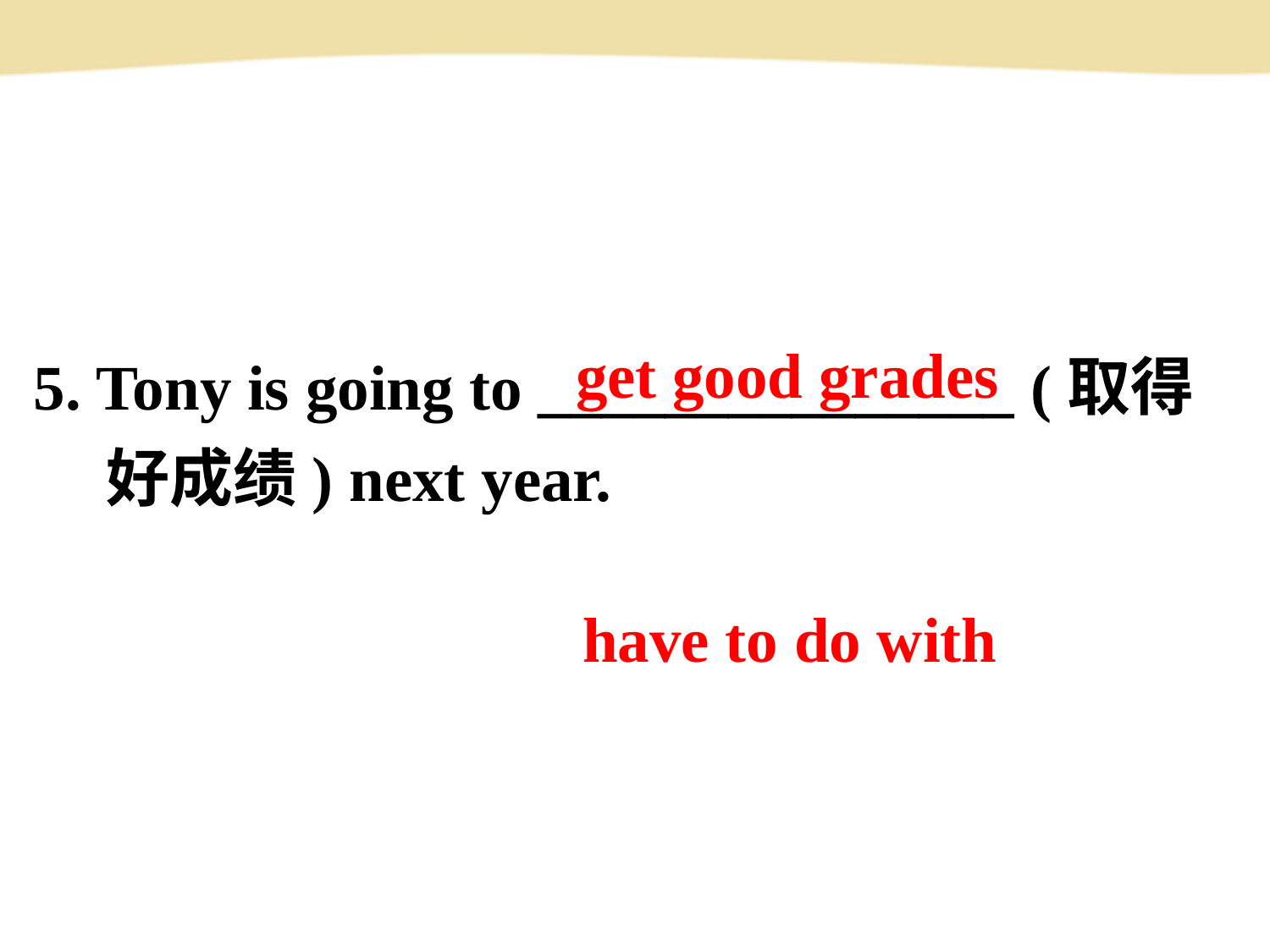

5. Tony is going to _______________ (取得
    好成绩) next year.
get good grades
have to do with